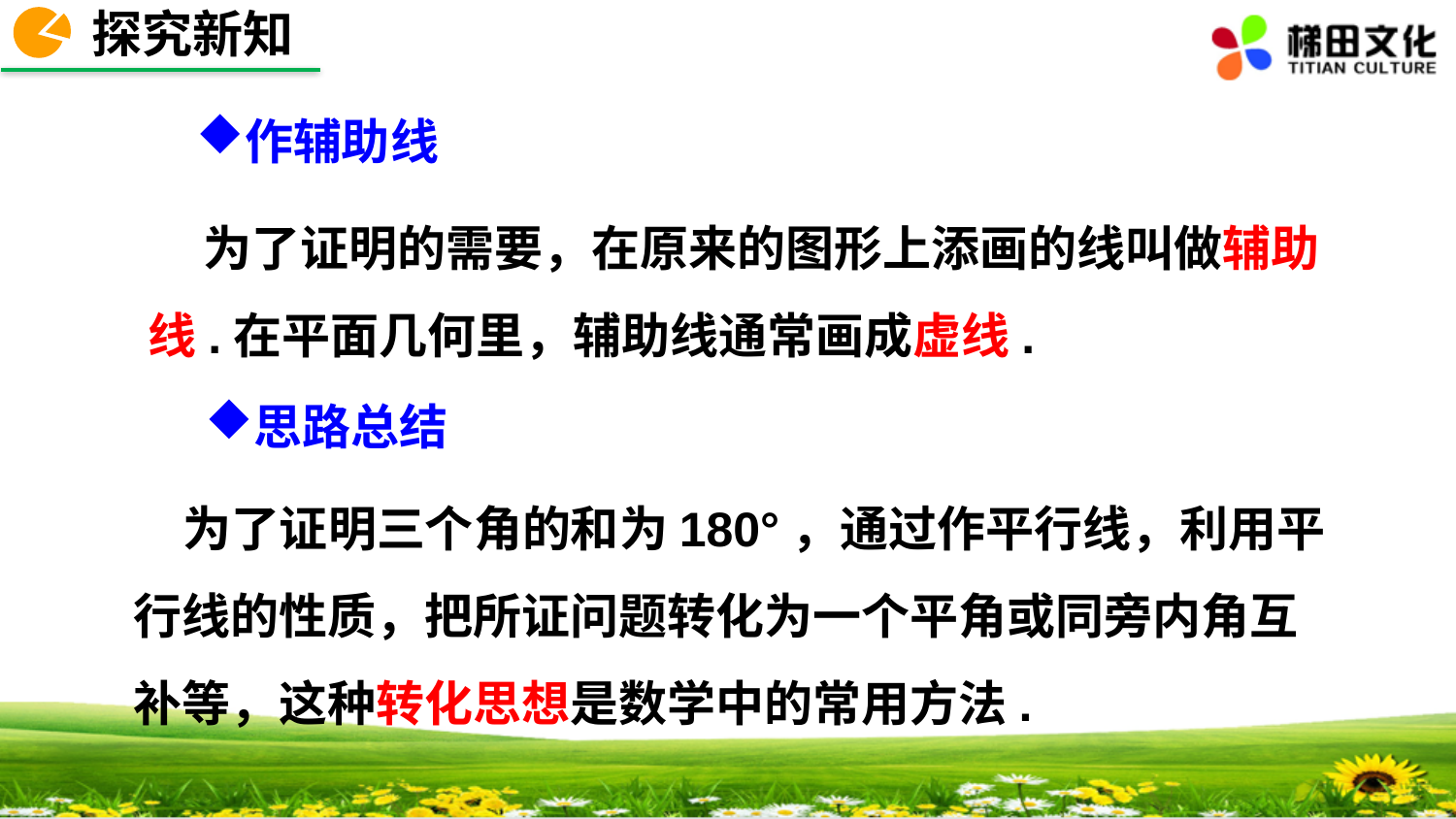

探究新知

作辅助线
    为了证明的需要，在原来的图形上添画的线叫做辅助线.在平面几何里，辅助线通常画成虚线.
思路总结
    为了证明三个角的和为180°，通过作平行线，利用平行线的性质，把所证问题转化为一个平角或同旁内角互补等，这种转化思想是数学中的常用方法.